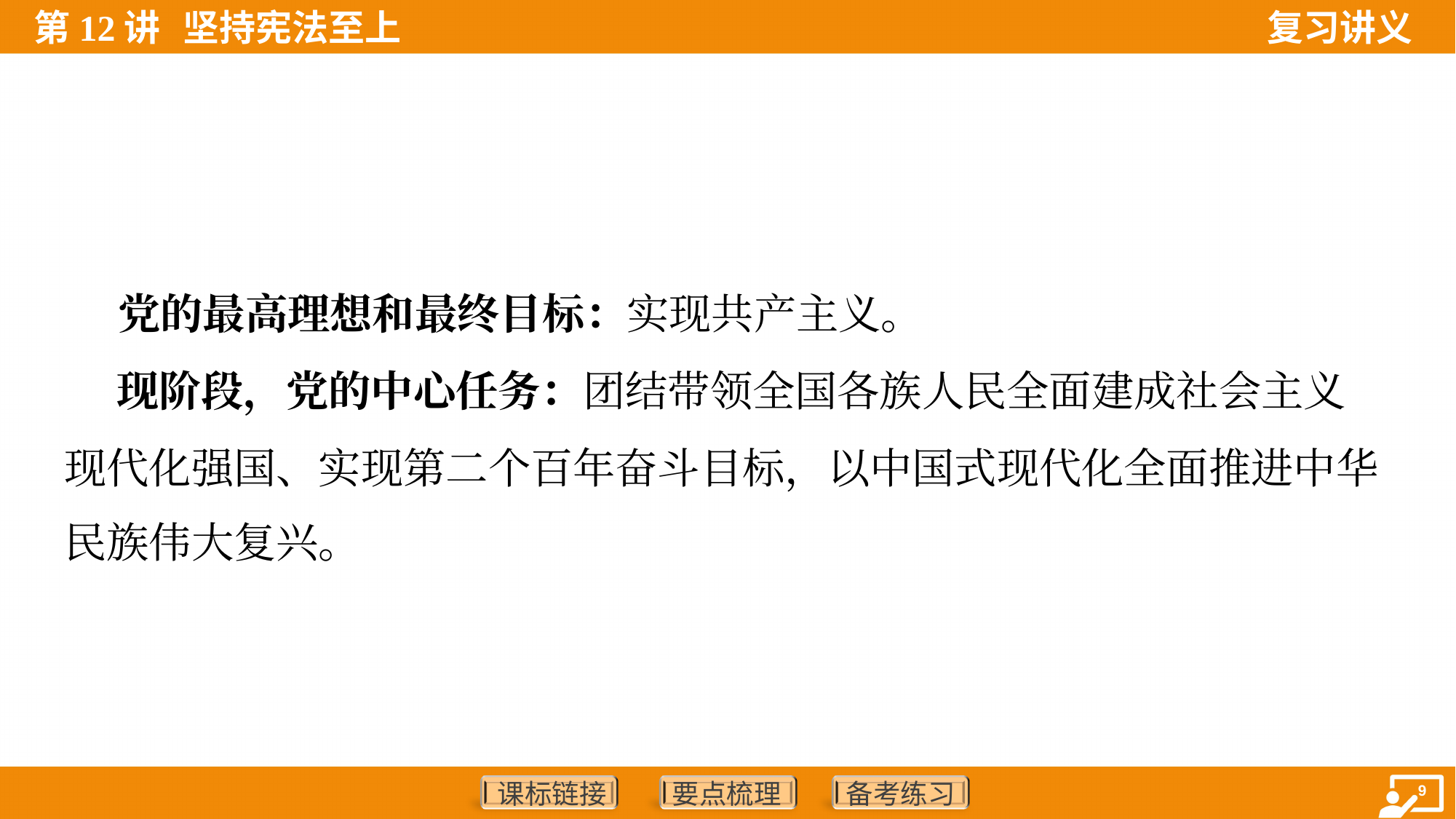

党的最高理想和最终目标：实现共产主义。
    现阶段，党的中心任务：团结带领全国各族人民全面建成社会主义
现代化强国、实现第二个百年奋斗目标，以中国式现代化全面推进中华
民族伟大复兴。